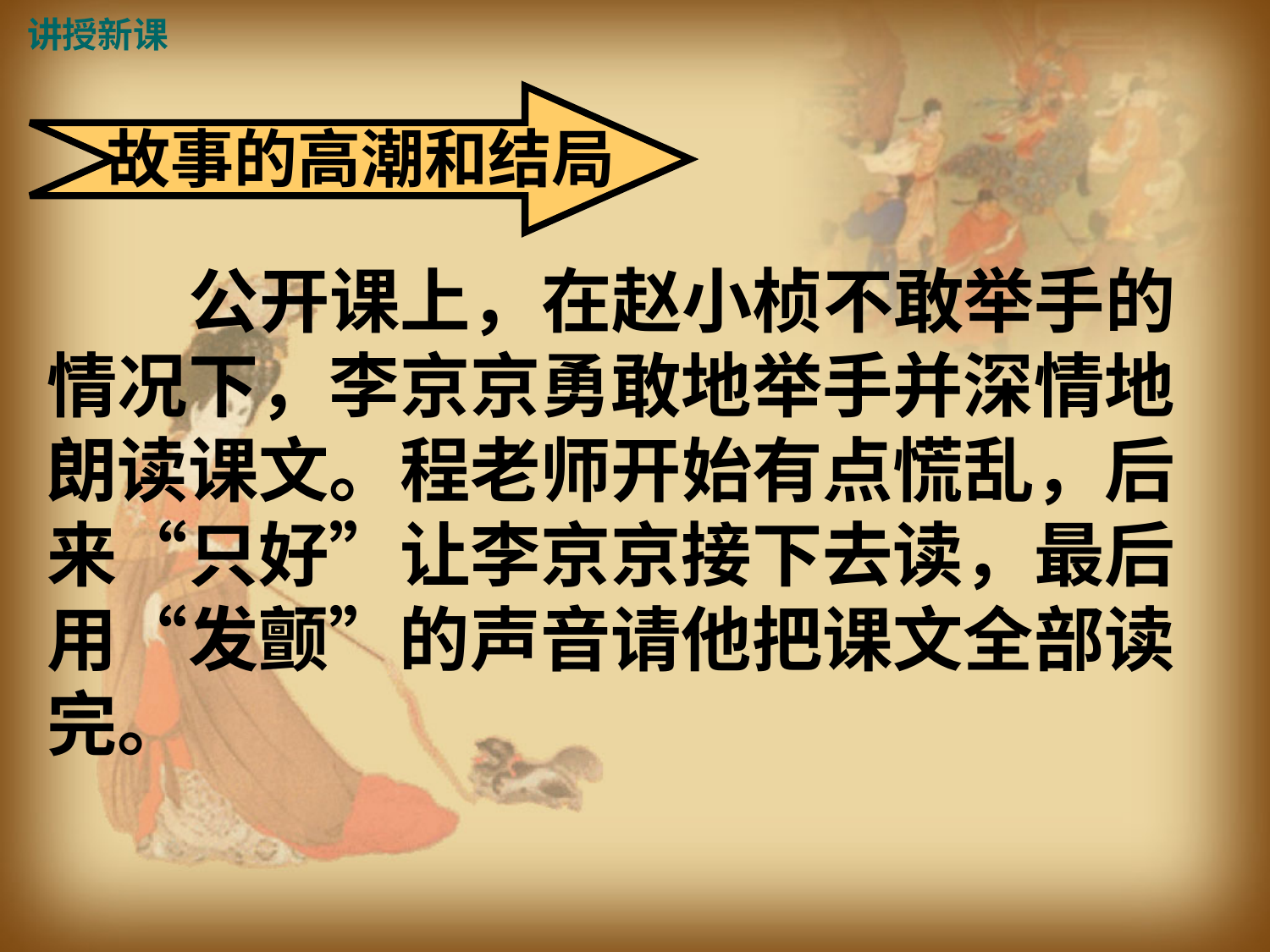

讲授新课

故事的高潮和结局
　　 公开课上，在赵小桢不敢举手的情况下，李京京勇敢地举手并深情地朗读课文。程老师开始有点慌乱，后来“只好”让李京京接下去读，最后用“发颤”的声音请他把课文全部读完。